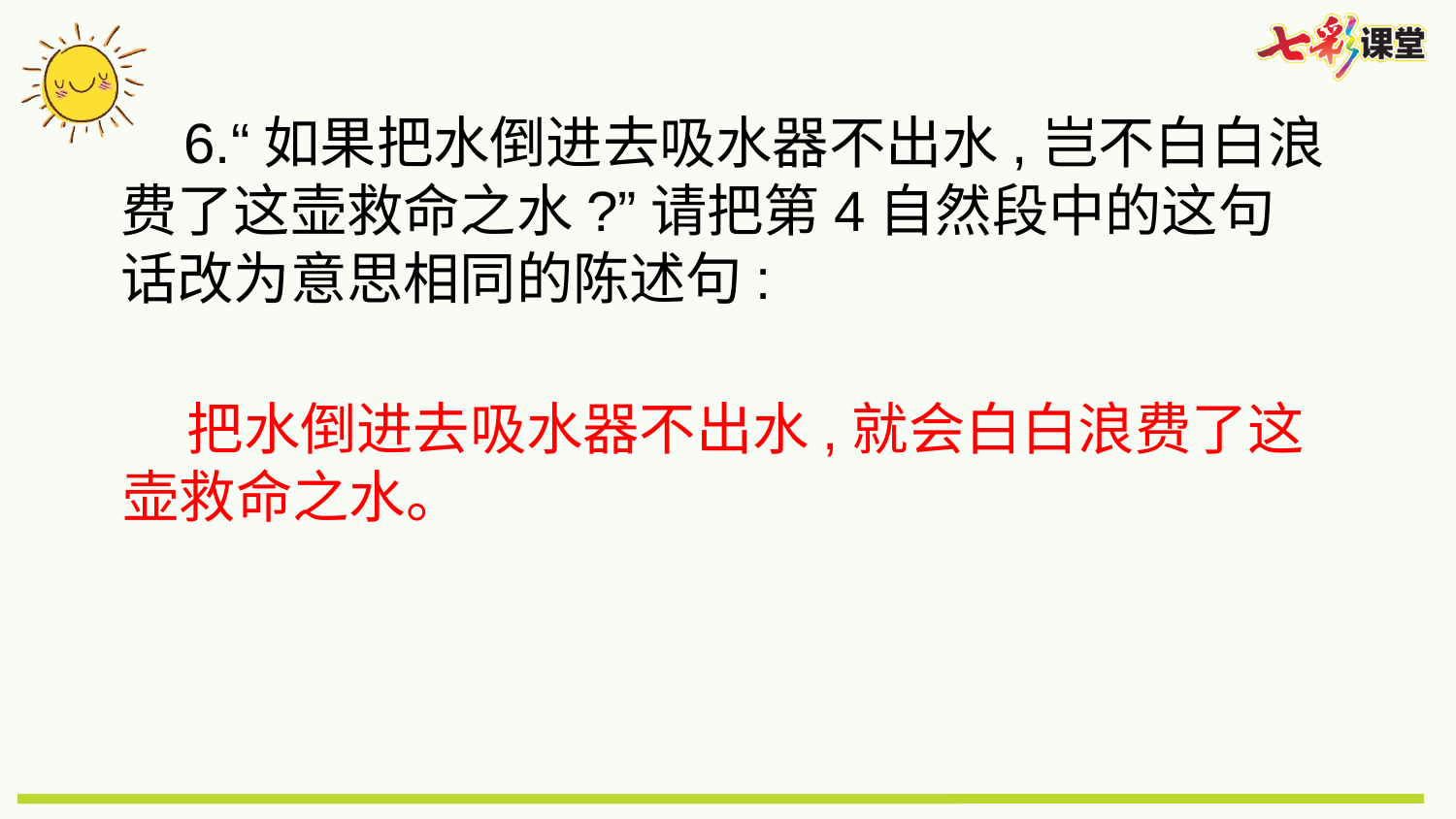

6.“如果把水倒进去吸水器不出水,岂不白白浪费了这壶救命之水?”请把第4自然段中的这句话改为意思相同的陈述句:
    把水倒进去吸水器不出水,就会白白浪费了这壶救命之水。